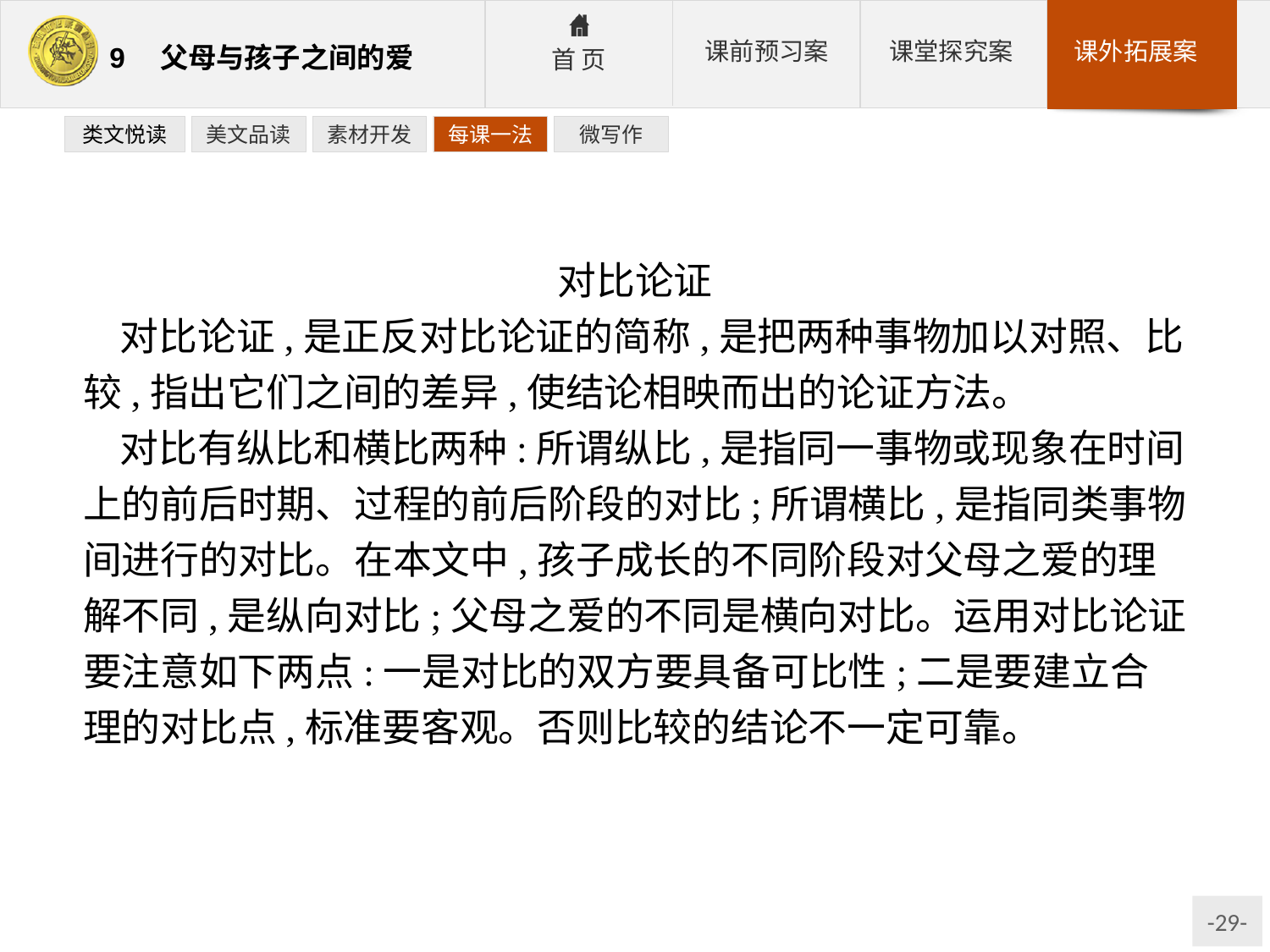

类文悦读
美文品读
素材开发
每课一法
微写作
对比论证
对比论证,是正反对比论证的简称,是把两种事物加以对照、比较,指出它们之间的差异,使结论相映而出的论证方法。
对比有纵比和横比两种:所谓纵比,是指同一事物或现象在时间上的前后时期、过程的前后阶段的对比;所谓横比,是指同类事物间进行的对比。在本文中,孩子成长的不同阶段对父母之爱的理解不同,是纵向对比;父母之爱的不同是横向对比。运用对比论证要注意如下两点:一是对比的双方要具备可比性;二是要建立合理的对比点,标准要客观。否则比较的结论不一定可靠。